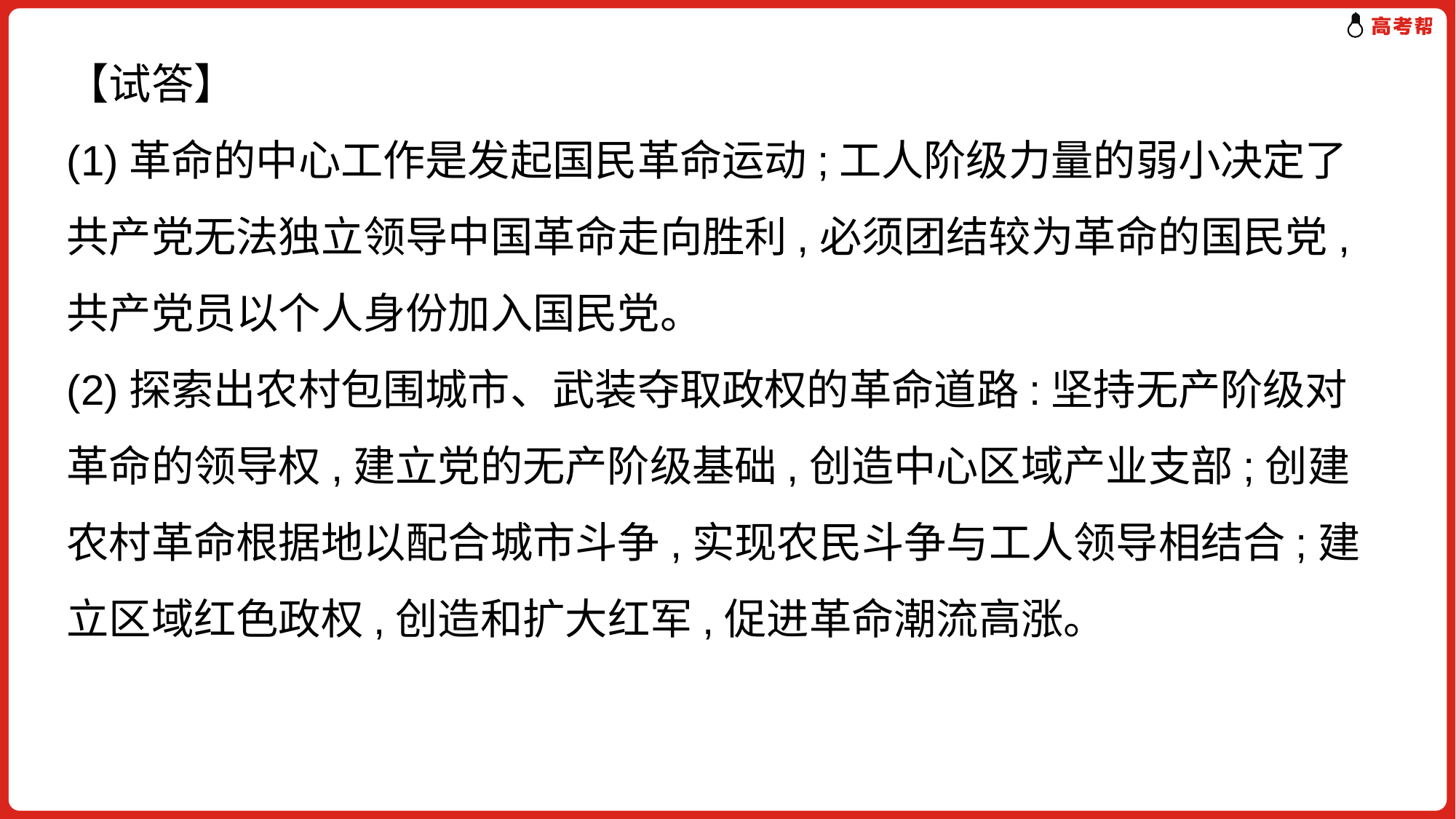

【试答】
(1)革命的中心工作是发起国民革命运动;工人阶级力量的弱小决定了共产党无法独立领导中国革命走向胜利,必须团结较为革命的国民党,共产党员以个人身份加入国民党。
(2)探索出农村包围城市、武装夺取政权的革命道路:坚持无产阶级对革命的领导权,建立党的无产阶级基础,创造中心区域产业支部;创建农村革命根据地以配合城市斗争,实现农民斗争与工人领导相结合;建立区域红色政权,创造和扩大红军,促进革命潮流高涨。